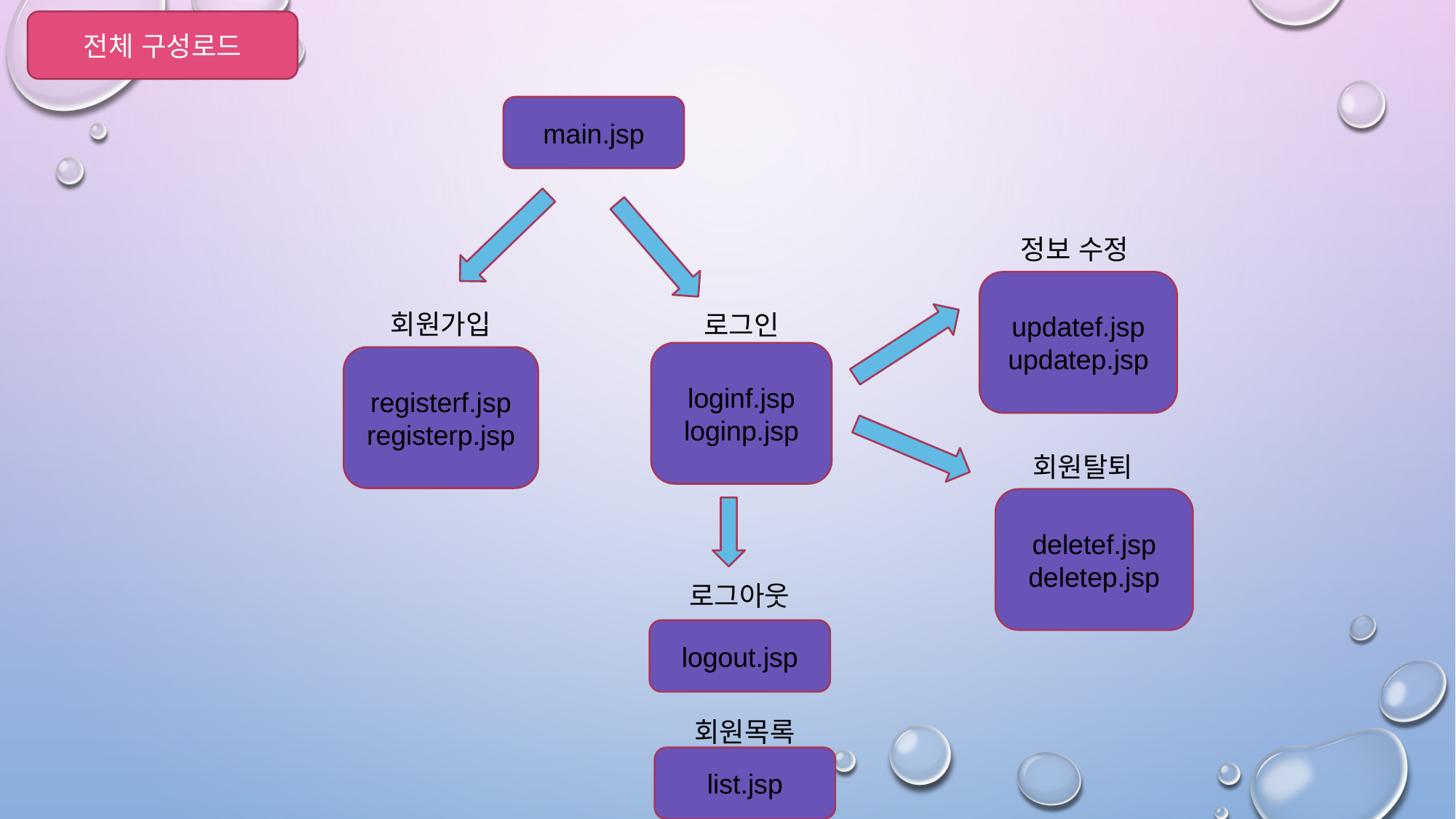

전체 구성로드
main.jsp

정보 수정

updatef.jsp
updatep.jsp
회원가입
로그인

loginf.jsp
loginp.jsp
registerf.jsp
registerp.jsp

회원탈퇴
deletef.jsp
deletep.jsp

로그아웃
logout.jsp
회원목록
list.jsp